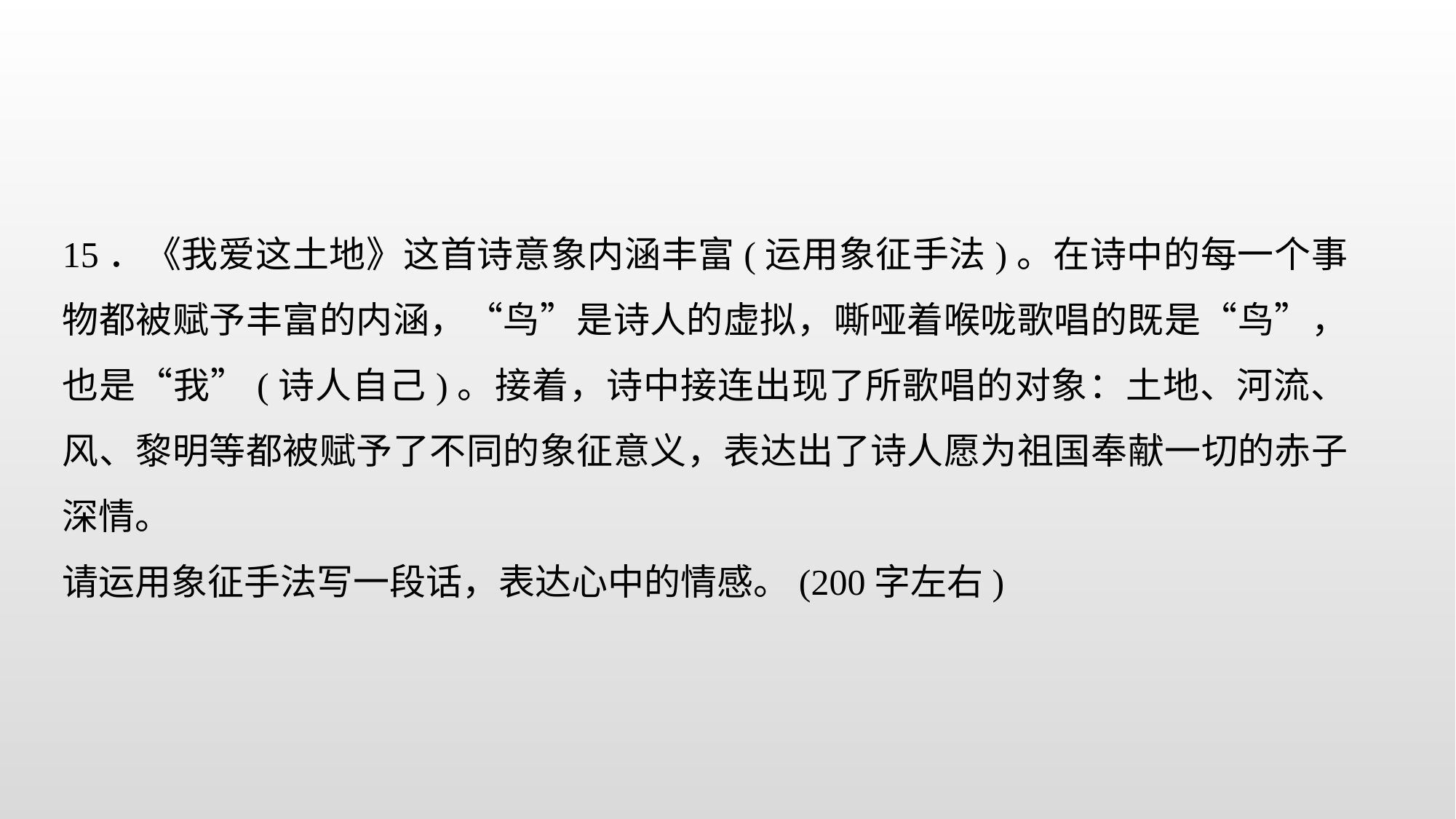

15．《我爱这土地》这首诗意象内涵丰富(运用象征手法)。在诗中的每一个事物都被赋予丰富的内涵，“鸟”是诗人的虚拟，嘶哑着喉咙歌唱的既是“鸟”，也是“我”(诗人自己)。接着，诗中接连出现了所歌唱的对象：土地、河流、风、黎明等都被赋予了不同的象征意义，表达出了诗人愿为祖国奉献一切的赤子深情。
请运用象征手法写一段话，表达心中的情感。(200字左右)